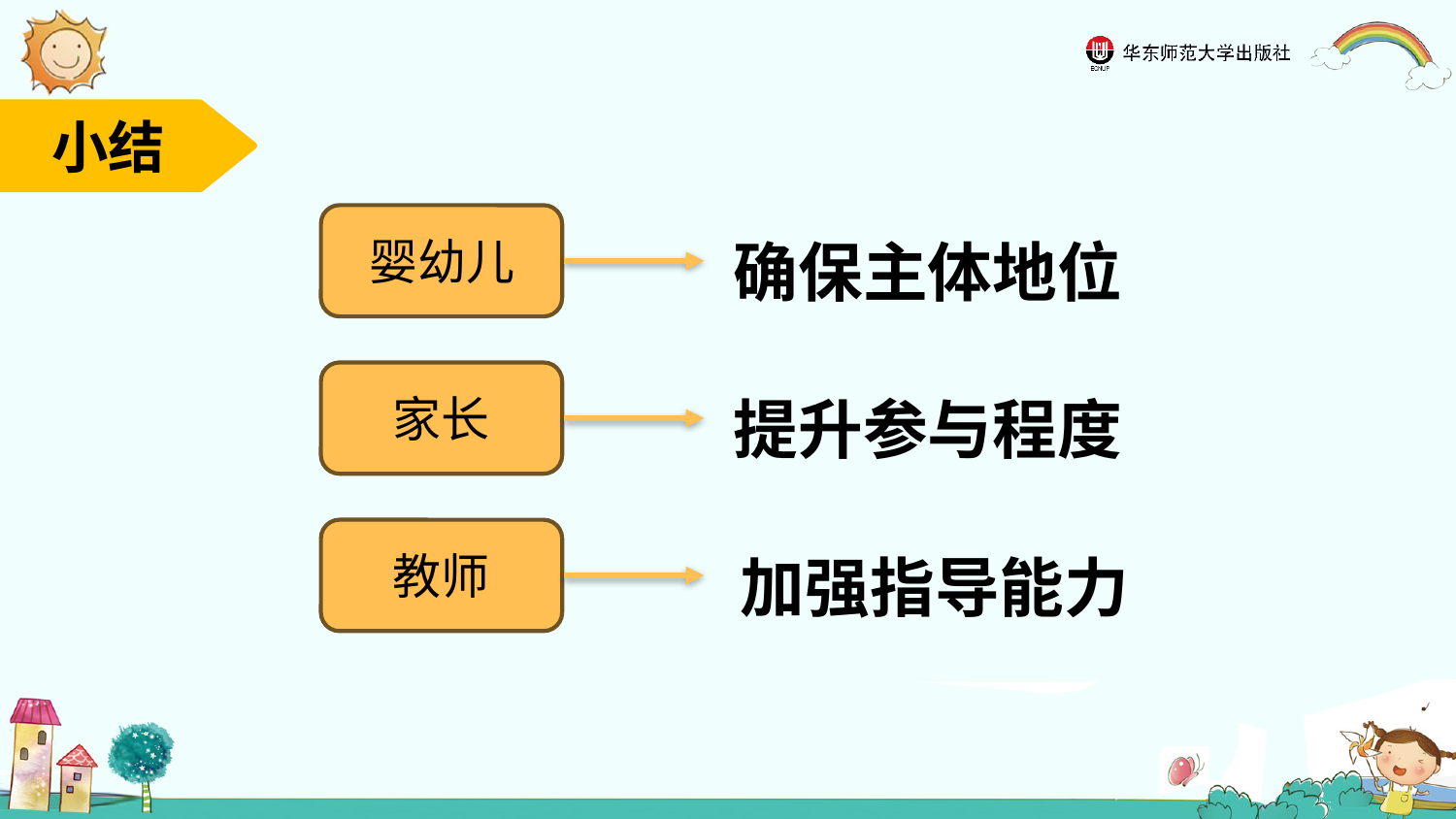

小结
确保主体地位
婴幼儿
家长
教师
提升参与程度
加强指导能力